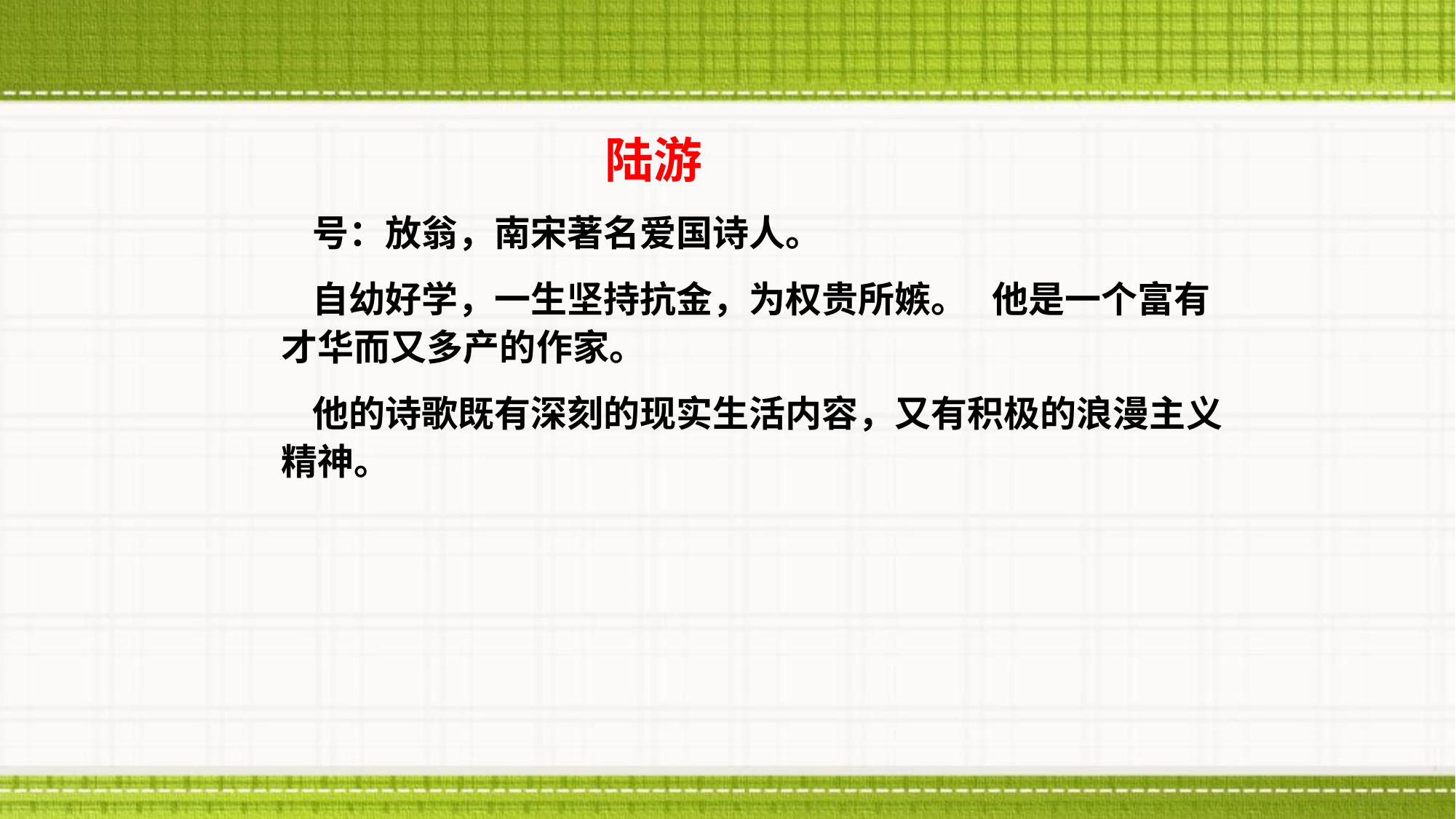

陆游
        号：放翁，南宋著名爱国诗人。
        自幼好学，一生坚持抗金，为权贵所嫉。   他是一个富有才华而又多产的作家。
        他的诗歌既有深刻的现实生活内容，又有积极的浪漫主义精神。